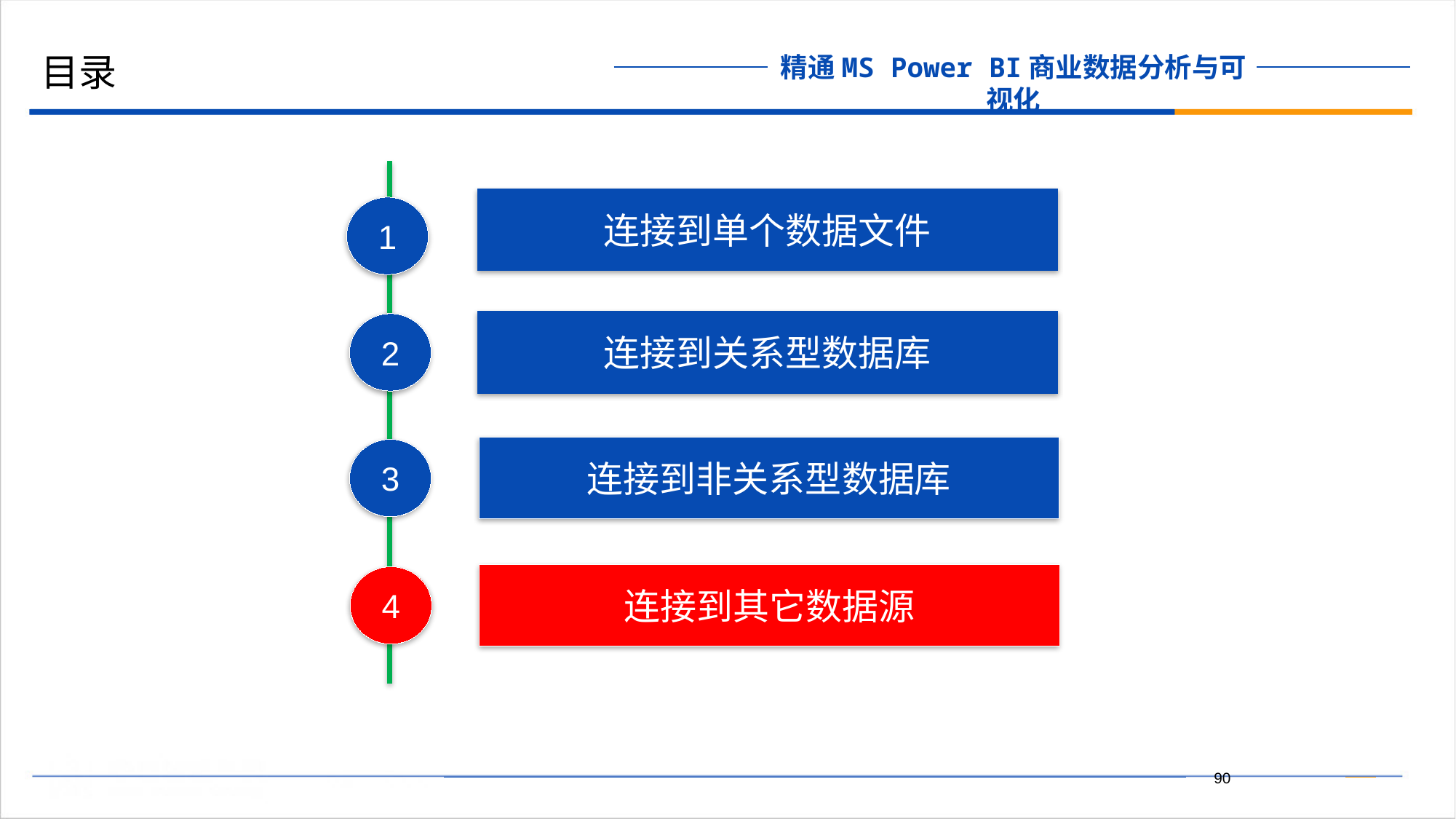

目录
连接到单个数据文件
1
连接到关系型数据库
2
连接到非关系型数据库
3
连接到其它数据源
4